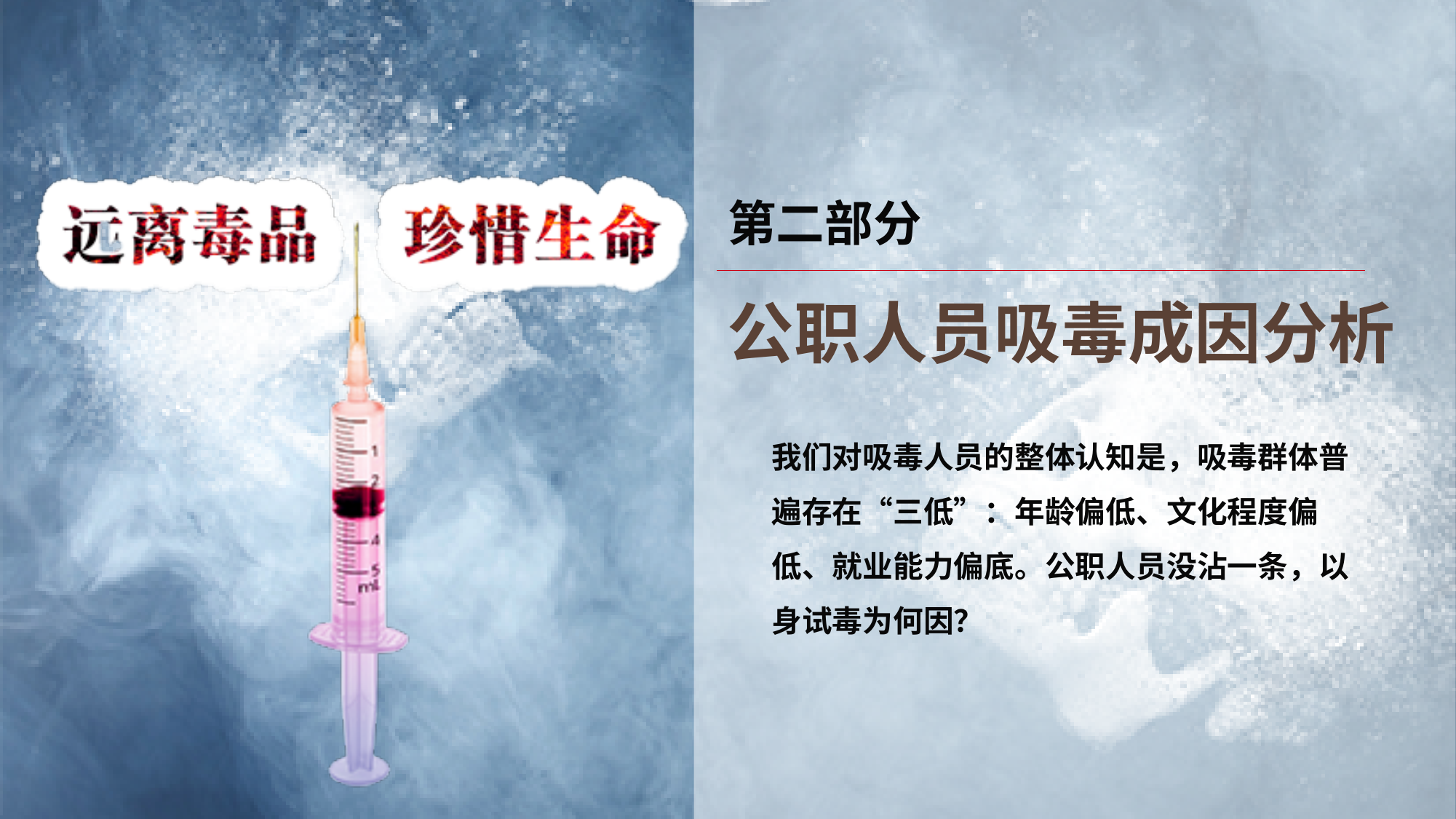

第二部分
公职人员吸毒成因分析
我们对吸毒人员的整体认知是，吸毒群体普遍存在“三低”：年龄偏低、文化程度偏低、就业能力偏底。公职人员没沾一条，以身试毒为何因？